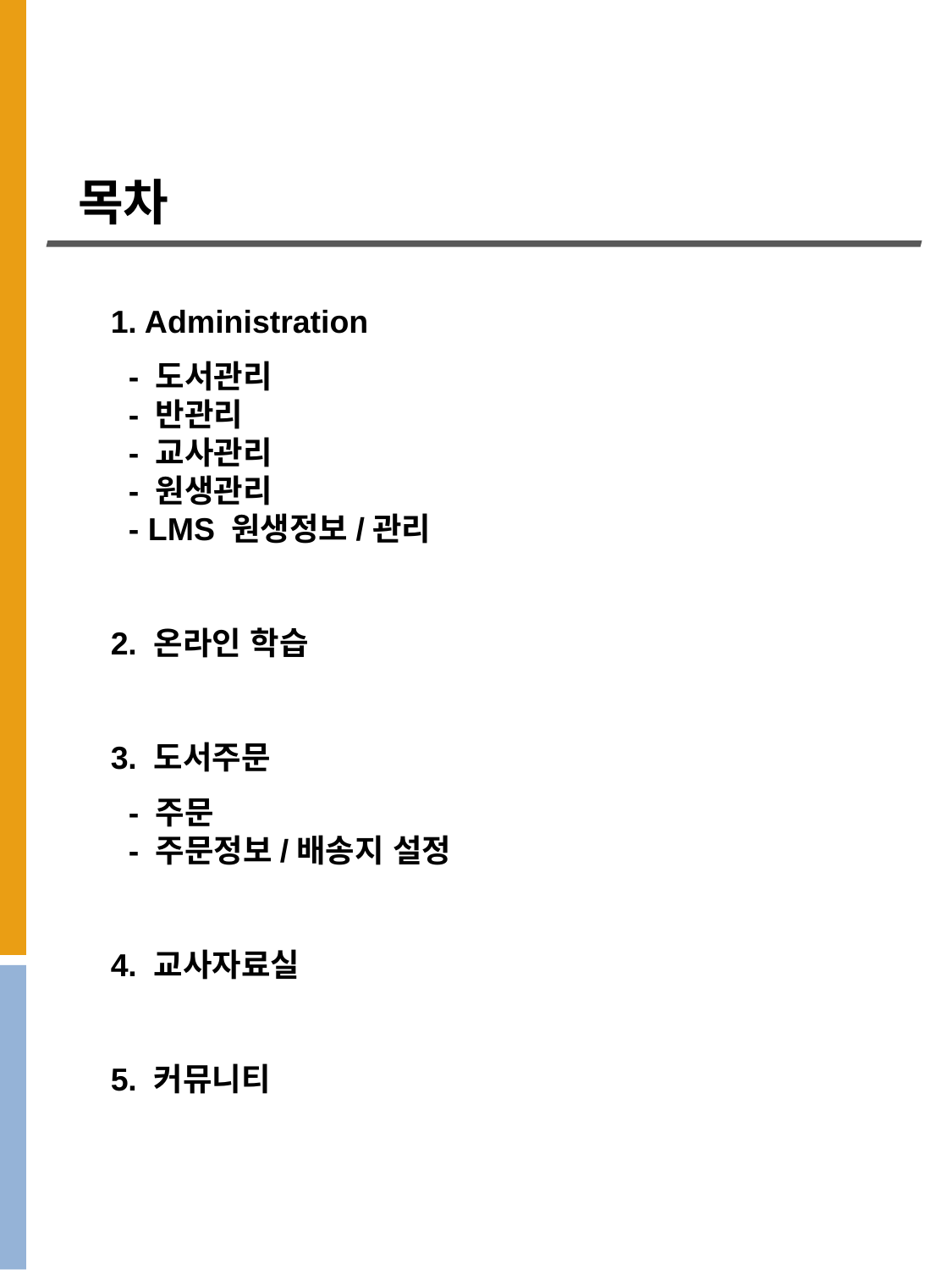

목차

1. Administration

  - 도서관리
  - 반관리
  - 교사관리
  - 원생관리
  - LMS 원생정보/관리

2. 온라인 학습

3. 도서주문

  - 주문
  - 주문정보/배송지 설정

4. 교사자료실

5. 커뮤니티